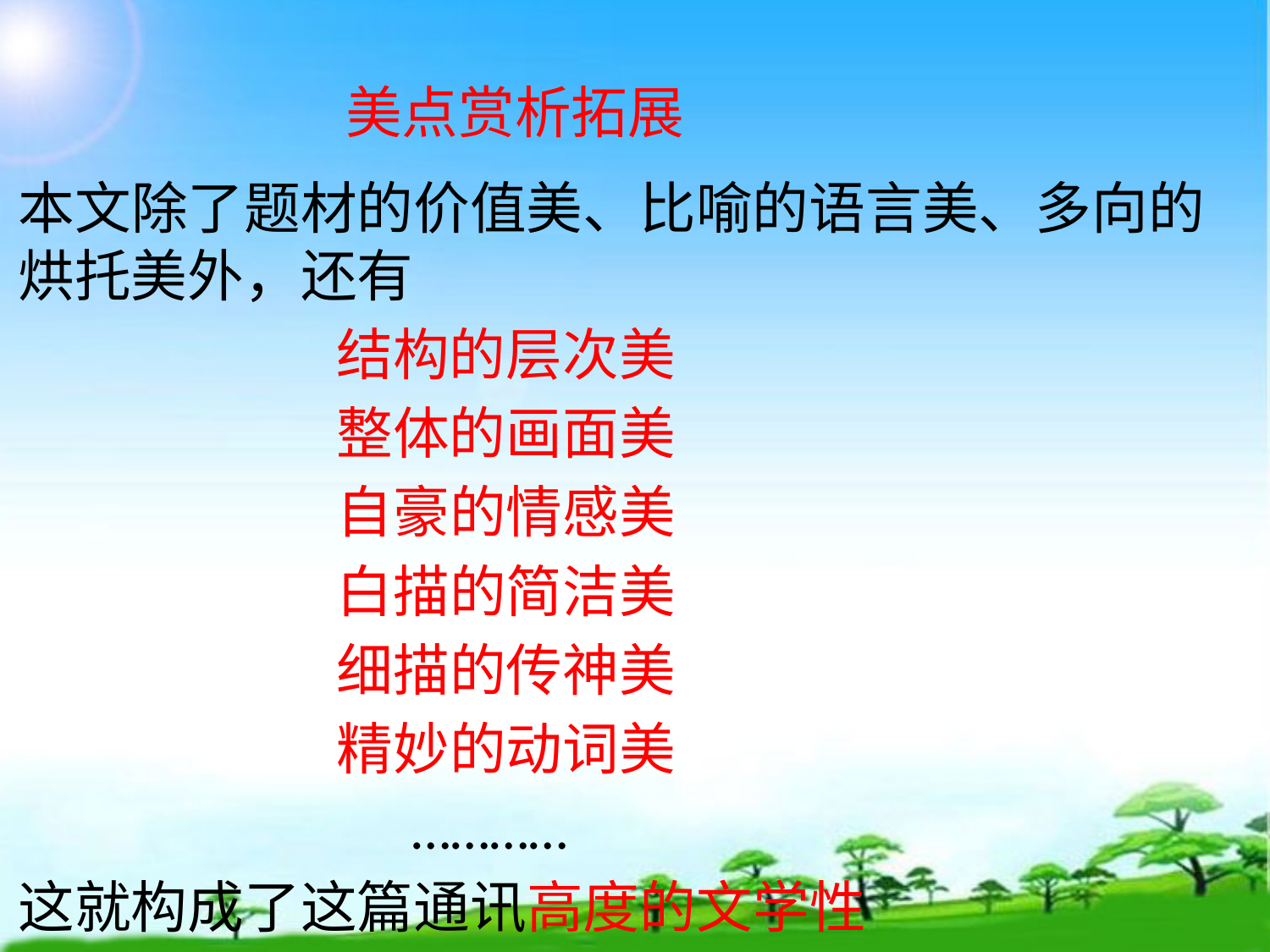

# 美点赏析拓展
本文除了题材的价值美、比喻的语言美、多向的烘托美外，还有
                        结构的层次美
                        整体的画面美
                        自豪的情感美
                        白描的简洁美
                        细描的传神美
                        精妙的动词美
                               …………
这就构成了这篇通讯高度的文学性